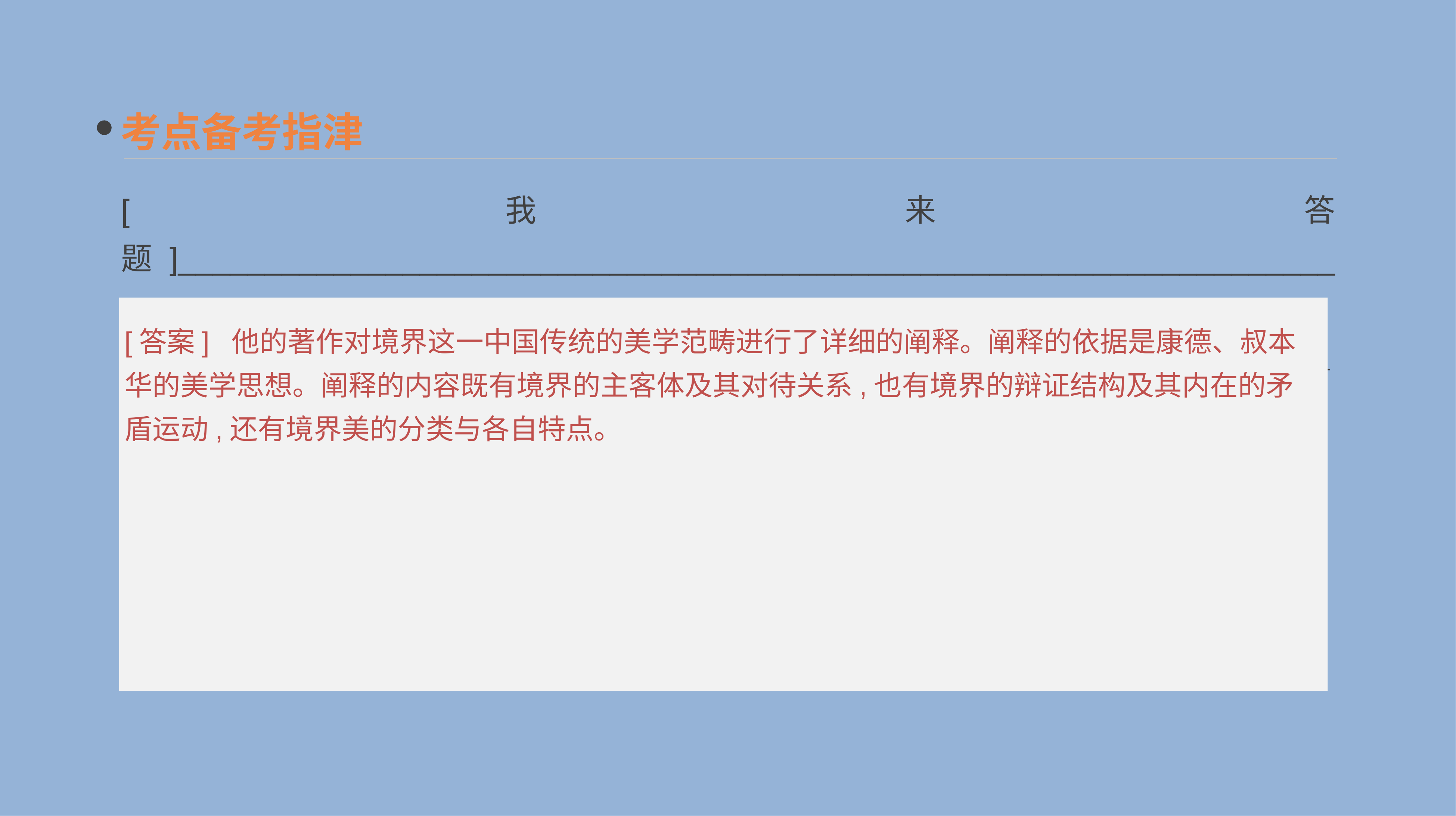

考点备考指津

[我来答题]____________________________________________________________________________
_______________________________________________________________________________________

[答案]  他的著作对境界这一中国传统的美学范畴进行了详细的阐释。阐释的依据是康德、叔本华的美学思想。阐释的内容既有境界的主客体及其对待关系,也有境界的辩证结构及其内在的矛盾运动,还有境界美的分类与各自特点。